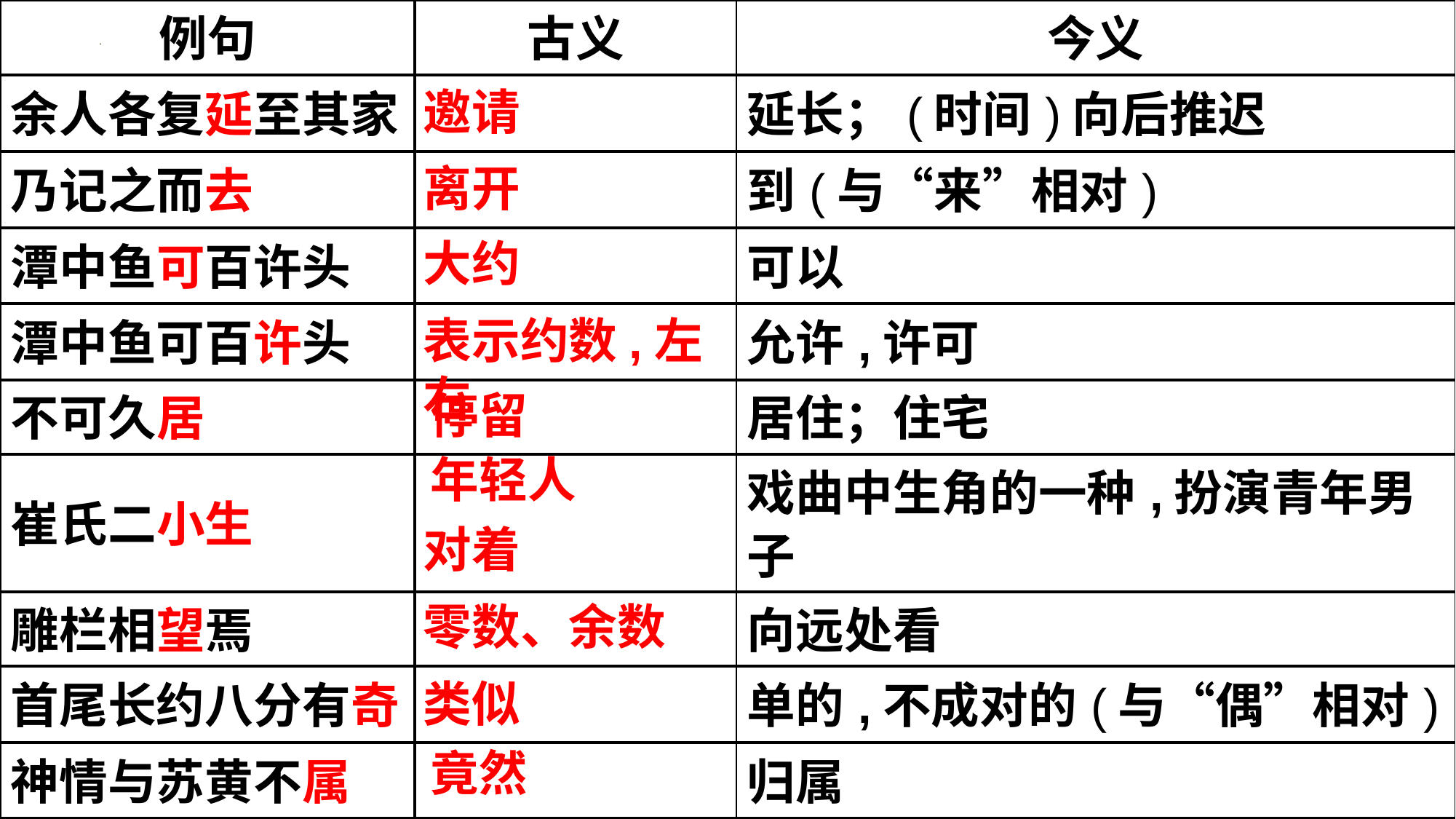

| 例句 | 古义 | 今义 |
| --- | --- | --- |
| 余人各复延至其家 |  | 延长；(时间)向后推迟 |
| 乃记之而去 |  | 到(与“来”相对) |
| 潭中鱼可百许头 |  | 可以 |
| 潭中鱼可百许头 |  | 允许,许可 |
| 不可久居 |  | 居住；住宅 |
| 崔氏二小生 |  | 戏曲中生角的一种,扮演青年男子 |
| 雕栏相望焉 |  | 向远处看 |
| 首尾长约八分有奇 |  | 单的,不成对的(与“偶”相对) |
| 神情与苏黄不属 |  | 归属 |
| 而计其长曾不盈寸 |  | 曾经 |
邀请
离开
大约
表示约数,左右
停留
年轻人
对着
零数、余数
类似
竟然